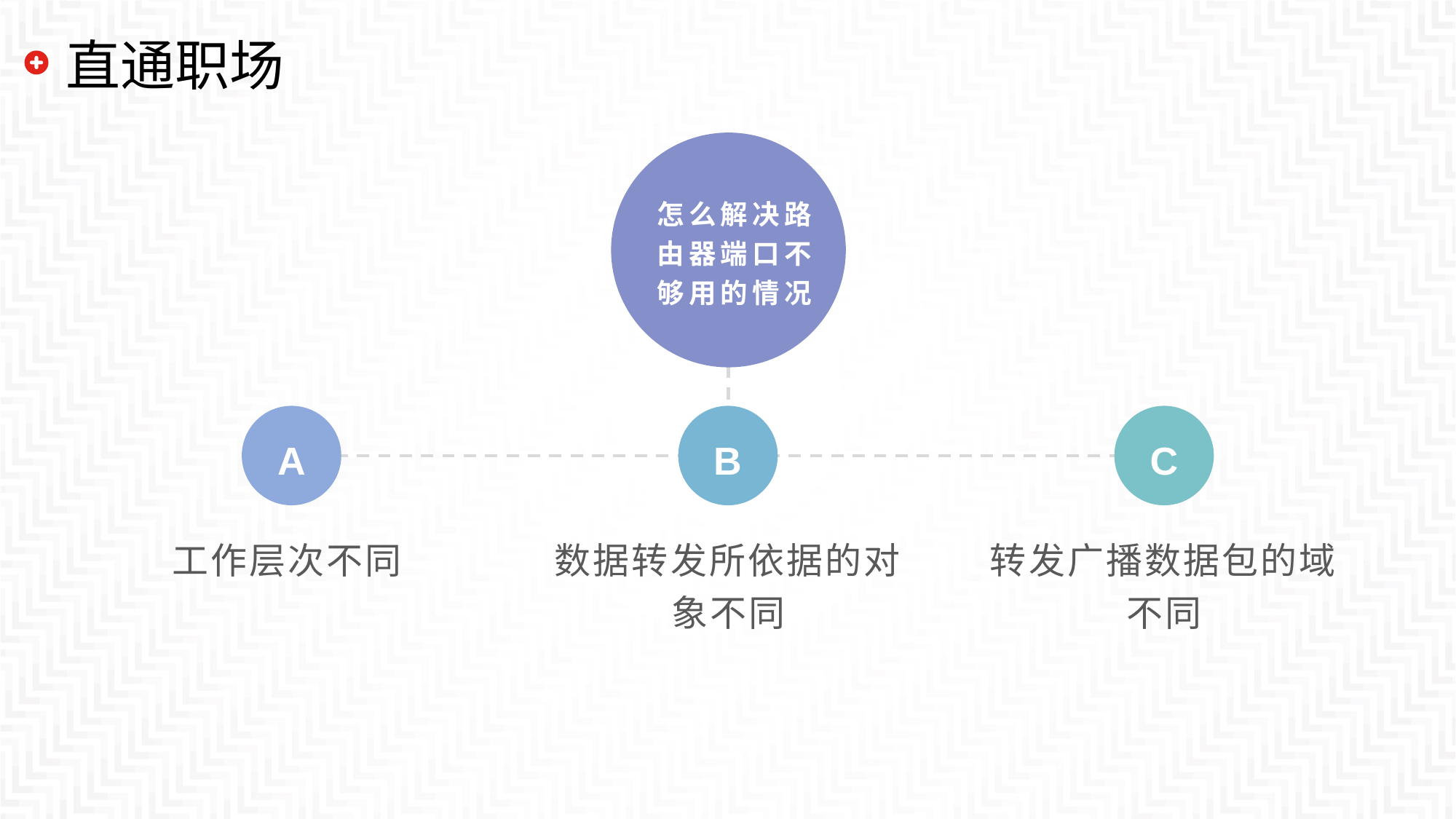

# 直通职场

怎么解决路由器端口不够用的情况

A
B
C
工作层次不同
数据转发所依据的对象不同
转发广播数据包的域不同